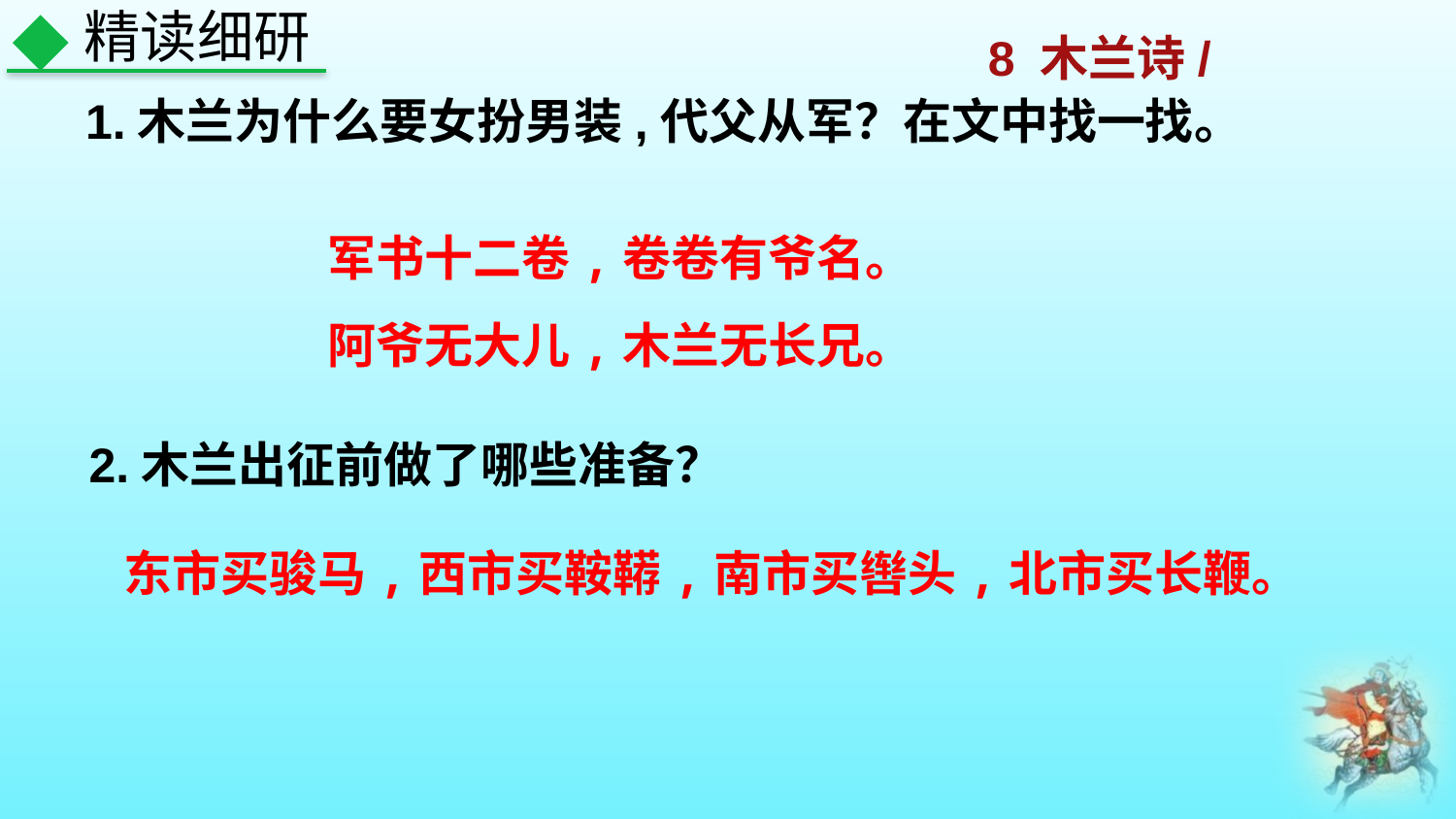

精读细研

1.木兰为什么要女扮男装,代父从军？在文中找一找。
军书十二卷,卷卷有爷名。
阿爷无大儿,木兰无长兄。
2.木兰出征前做了哪些准备？
东市买骏马,西市买鞍鞯,南市买辔头,北市买长鞭。